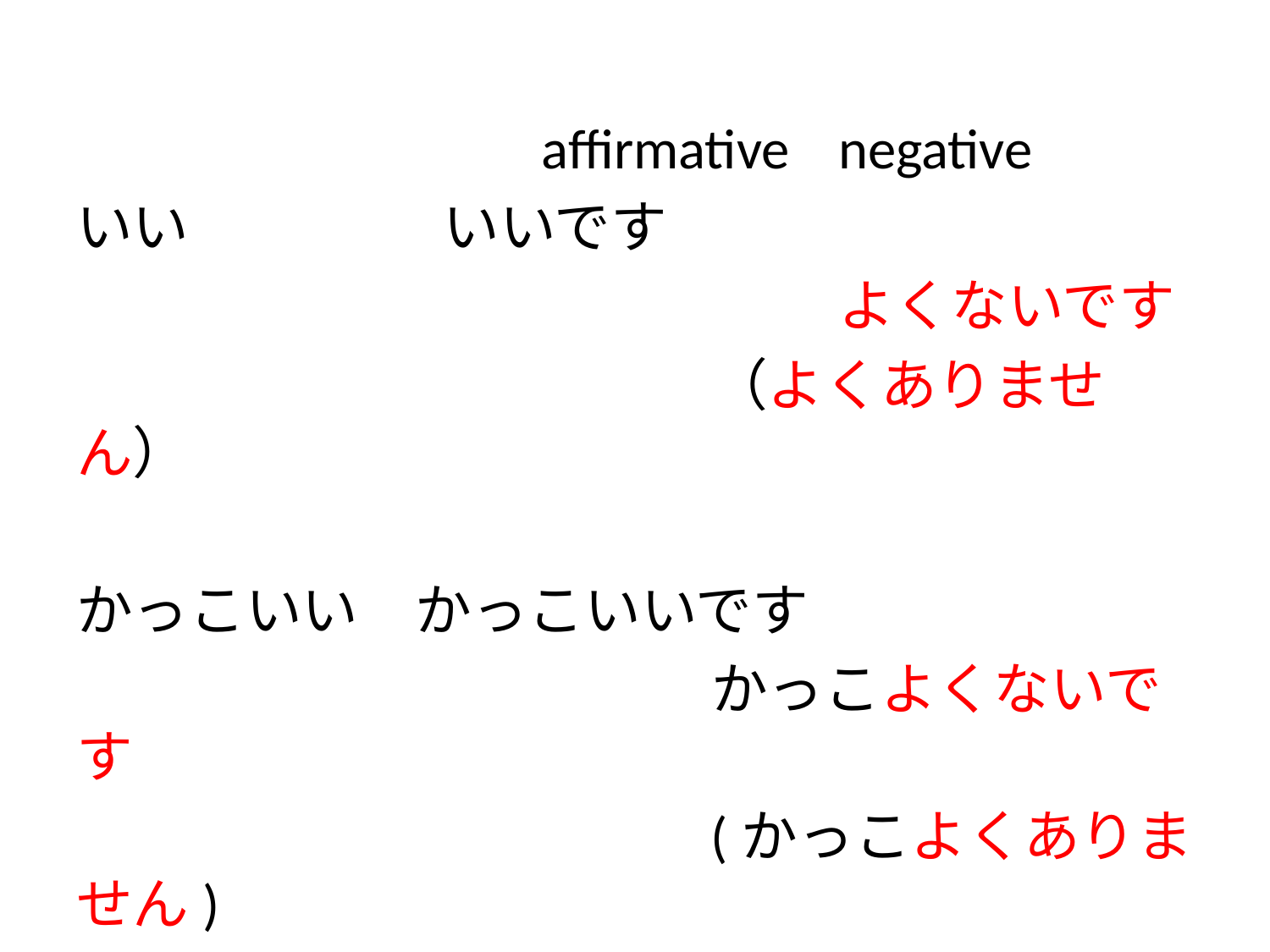

#
　　　　　　　　affirmative	negative
いい		　　いいです
		　　　　　		よくないです
					（よくありません）

かっこいい　かっこいいです
					かっこよくないです
				　　(かっこよくありません)